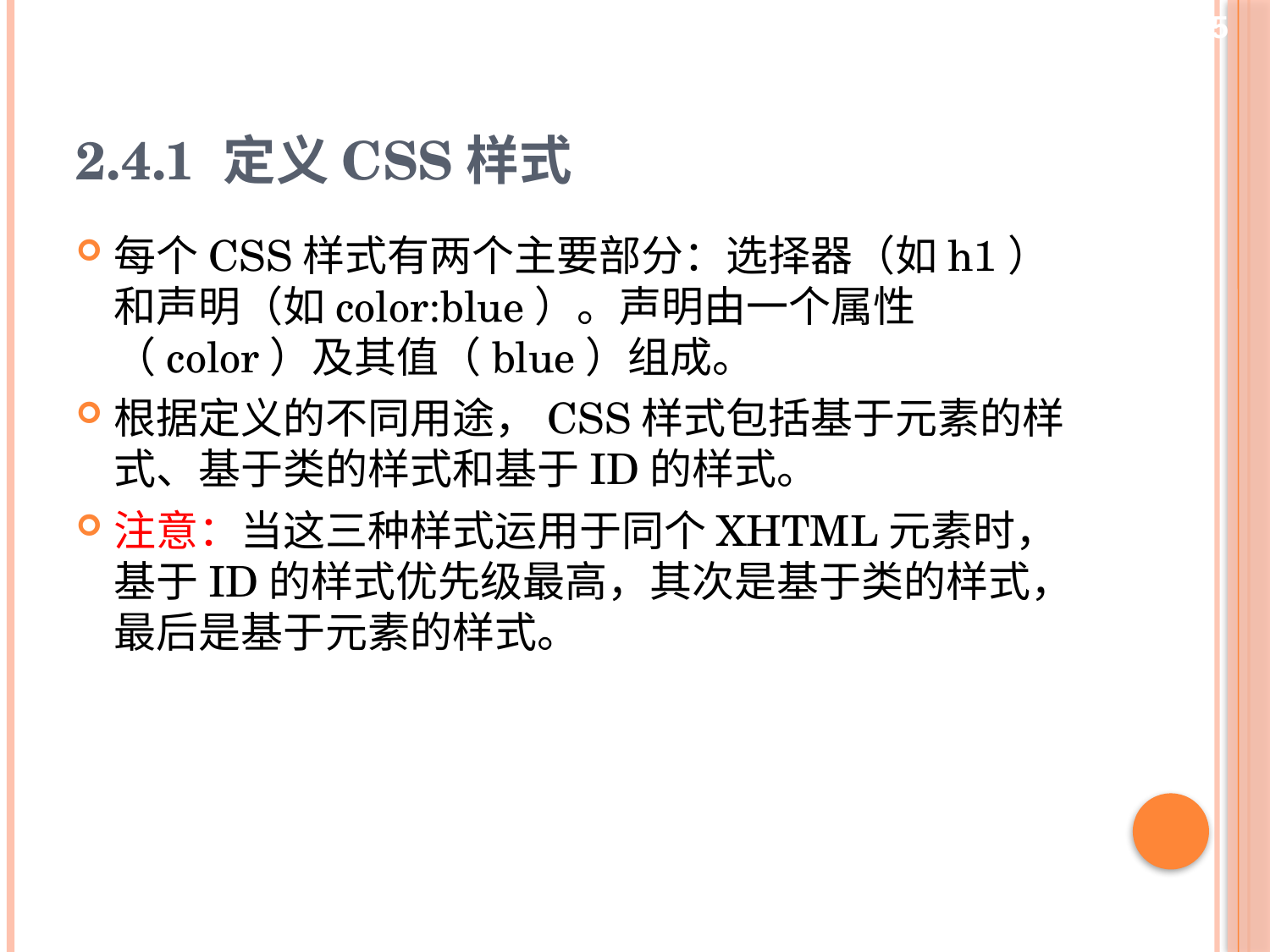

25
# 2.4.1 定义CSS样式
每个CSS样式有两个主要部分：选择器（如h1）和声明（如color:blue）。声明由一个属性（color）及其值（blue）组成。
根据定义的不同用途，CSS样式包括基于元素的样式、基于类的样式和基于ID的样式。
注意：当这三种样式运用于同个XHTML元素时，基于ID的样式优先级最高，其次是基于类的样式，最后是基于元素的样式。